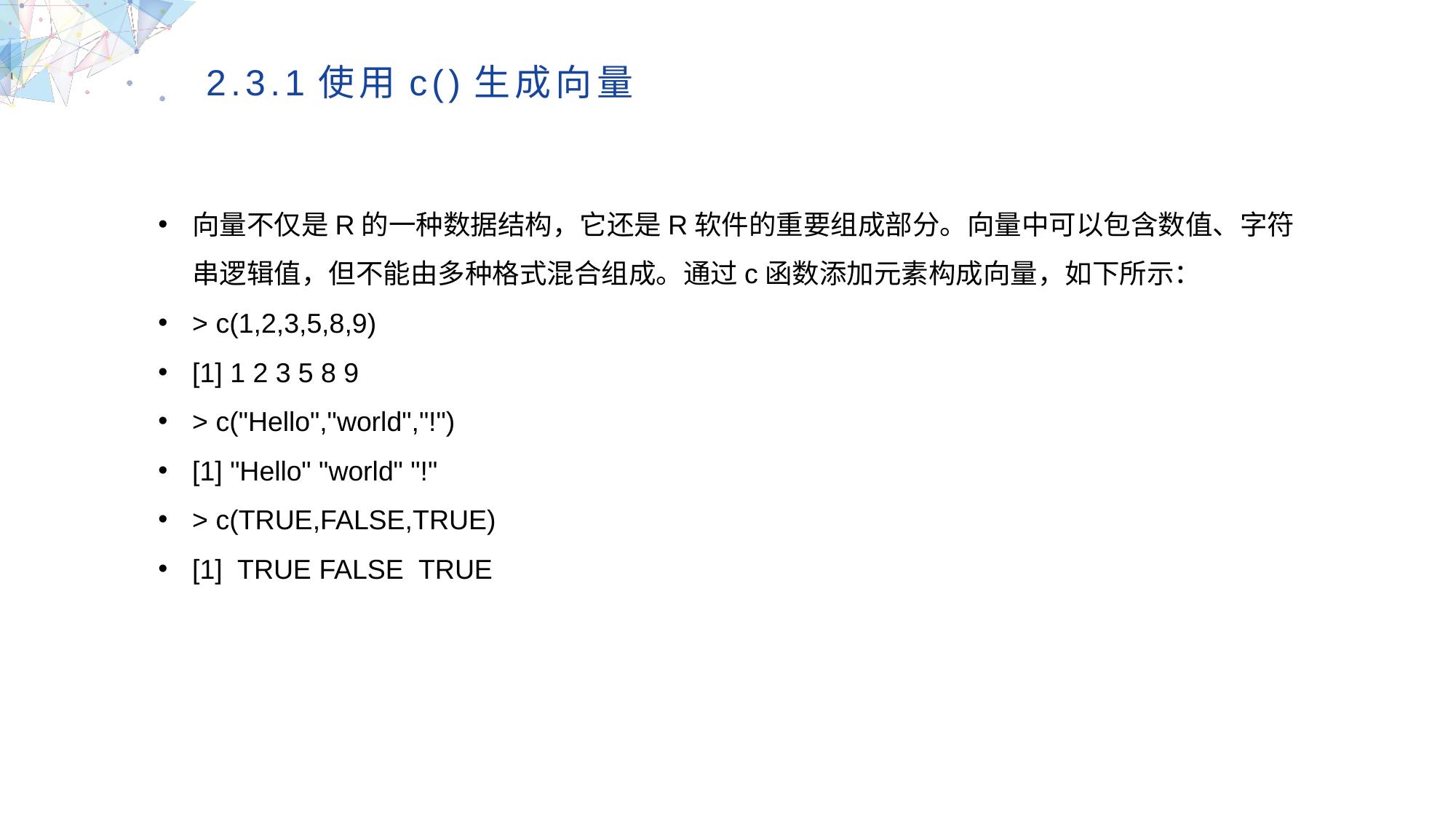

2.3.1使用c()生成向量
向量不仅是R的一种数据结构，它还是R软件的重要组成部分。向量中可以包含数值、字符串逻辑值，但不能由多种格式混合组成。通过c函数添加元素构成向量，如下所示：
> c(1,2,3,5,8,9)
[1] 1 2 3 5 8 9
> c("Hello","world","!")
[1] "Hello" "world" "!"
> c(TRUE,FALSE,TRUE)
[1]  TRUE FALSE  TRUE

MULTIPURPOSE PRESENTATION TEMPLATE | UNIQUE DESIGN
Welcome Message
Please replace text, click add relevant headline, modify the text content, also can copy your content to this directly. Please replace text, click add relevant headline, modify the text content, also can copy your content to this directly.